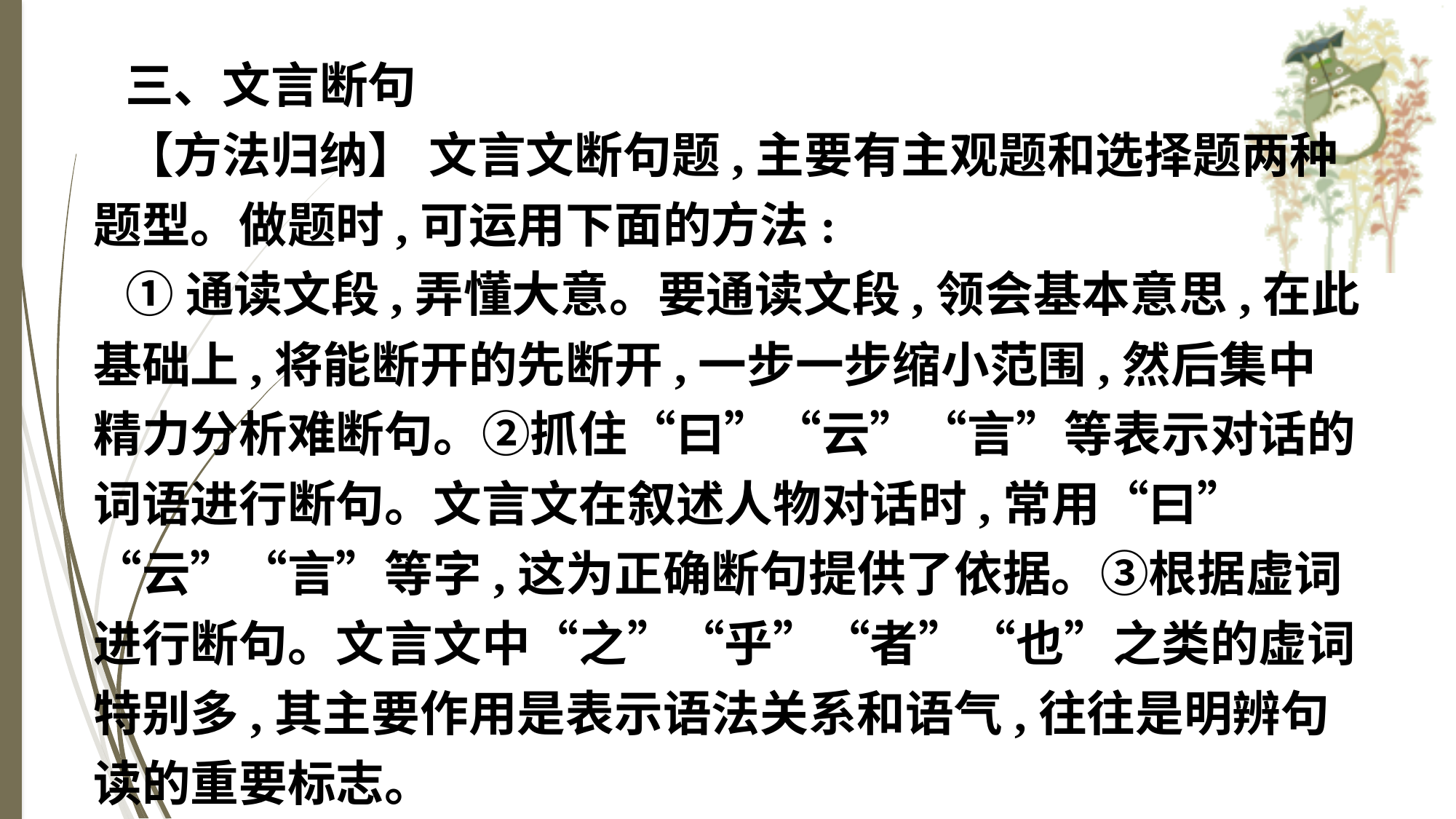

三、文言断句
【方法归纳】 文言文断句题,主要有主观题和选择题两种题型。做题时,可运用下面的方法:
①通读文段,弄懂大意。要通读文段,领会基本意思,在此基础上,将能断开的先断开,一步一步缩小范围,然后集中精力分析难断句。②抓住“曰”“云”“言”等表示对话的词语进行断句。文言文在叙述人物对话时,常用“曰”“云”“言”等字,这为正确断句提供了依据。③根据虚词进行断句。文言文中“之”“乎”“者”“也”之类的虚词特别多,其主要作用是表示语法关系和语气,往往是明辨句读的重要标志。